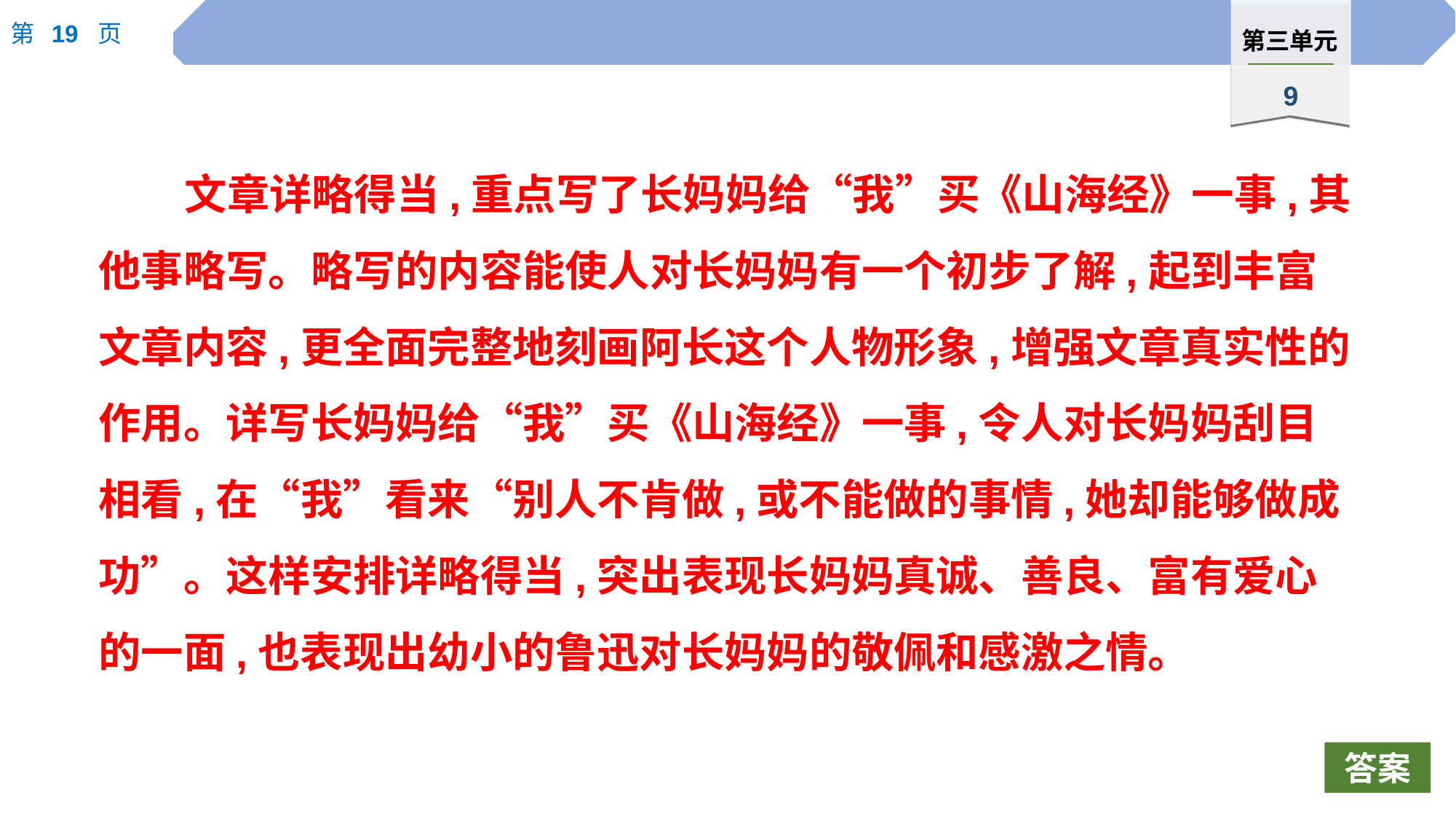

文章详略得当,重点写了长妈妈给“我”买《山海经》一事,其他事略写。略写的内容能使人对长妈妈有一个初步了解,起到丰富文章内容,更全面完整地刻画阿长这个人物形象,增强文章真实性的作用。详写长妈妈给“我”买《山海经》一事,令人对长妈妈刮目相看,在“我”看来“别人不肯做,或不能做的事情,她却能够做成功”。这样安排详略得当,突出表现长妈妈真诚、善良、富有爱心的一面,也表现出幼小的鲁迅对长妈妈的敬佩和感激之情。
答案